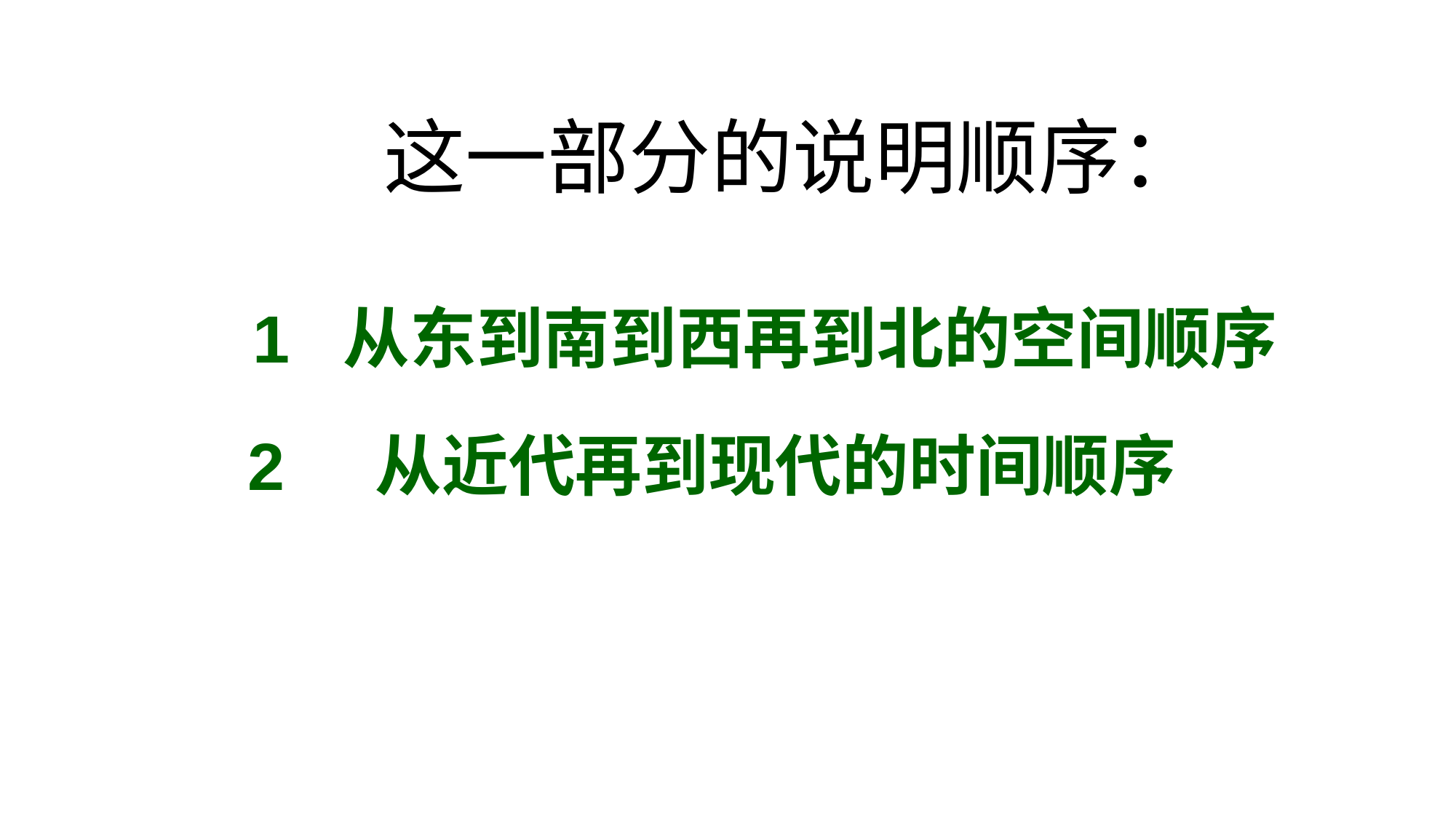

这一部分的说明顺序：
1  从东到南到西再到北的空间顺序
2    从近代再到现代的时间顺序